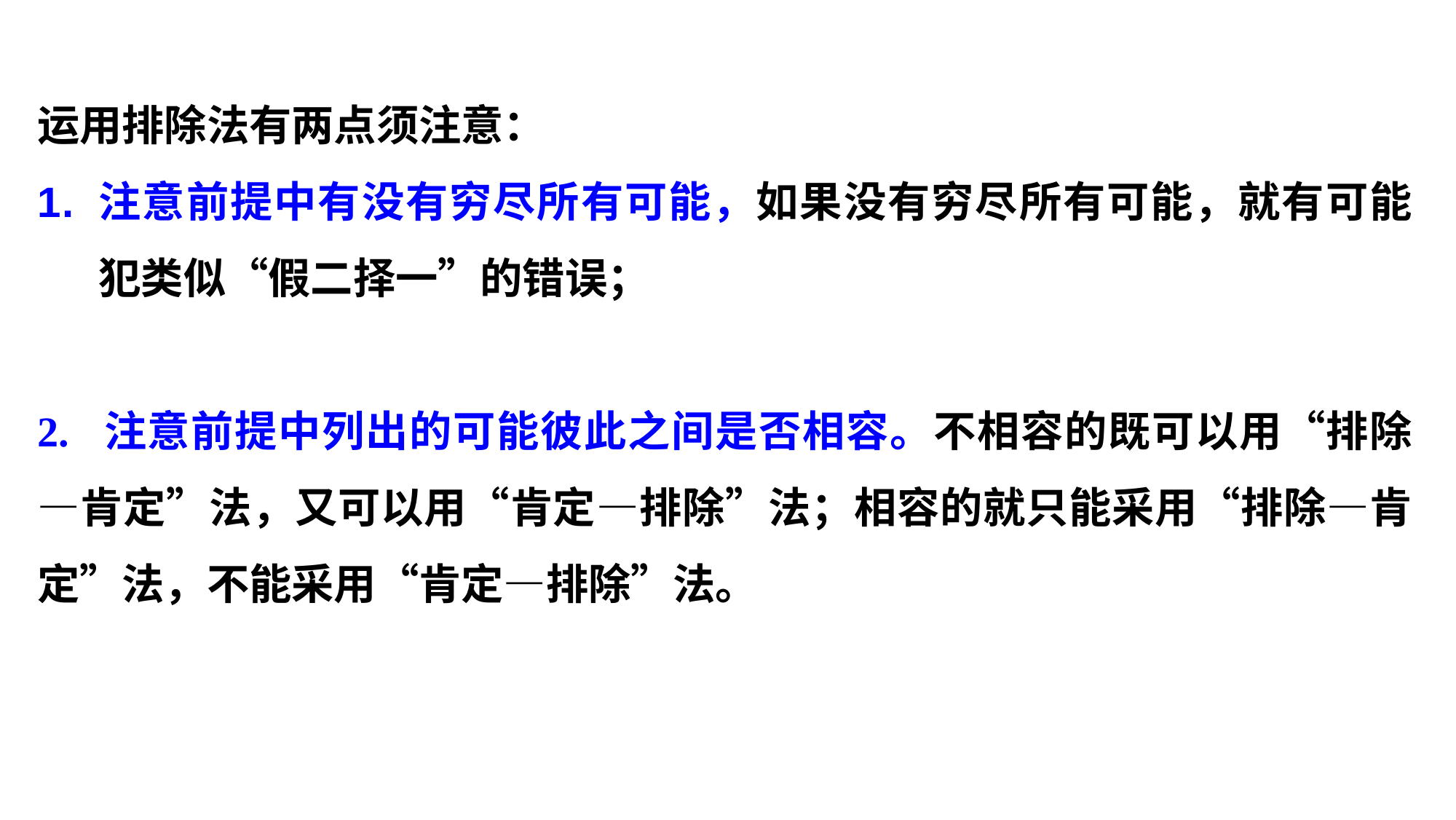

运用排除法有两点须注意：
注意前提中有没有穷尽所有可能，如果没有穷尽所有可能，就有可能犯类似“假二择一”的错误；

2.  注意前提中列出的可能彼此之间是否相容。不相容的既可以用“排除—肯定”法，又可以用“肯定—排除”法；相容的就只能采用“排除—肯定”法，不能采用“肯定—排除”法。